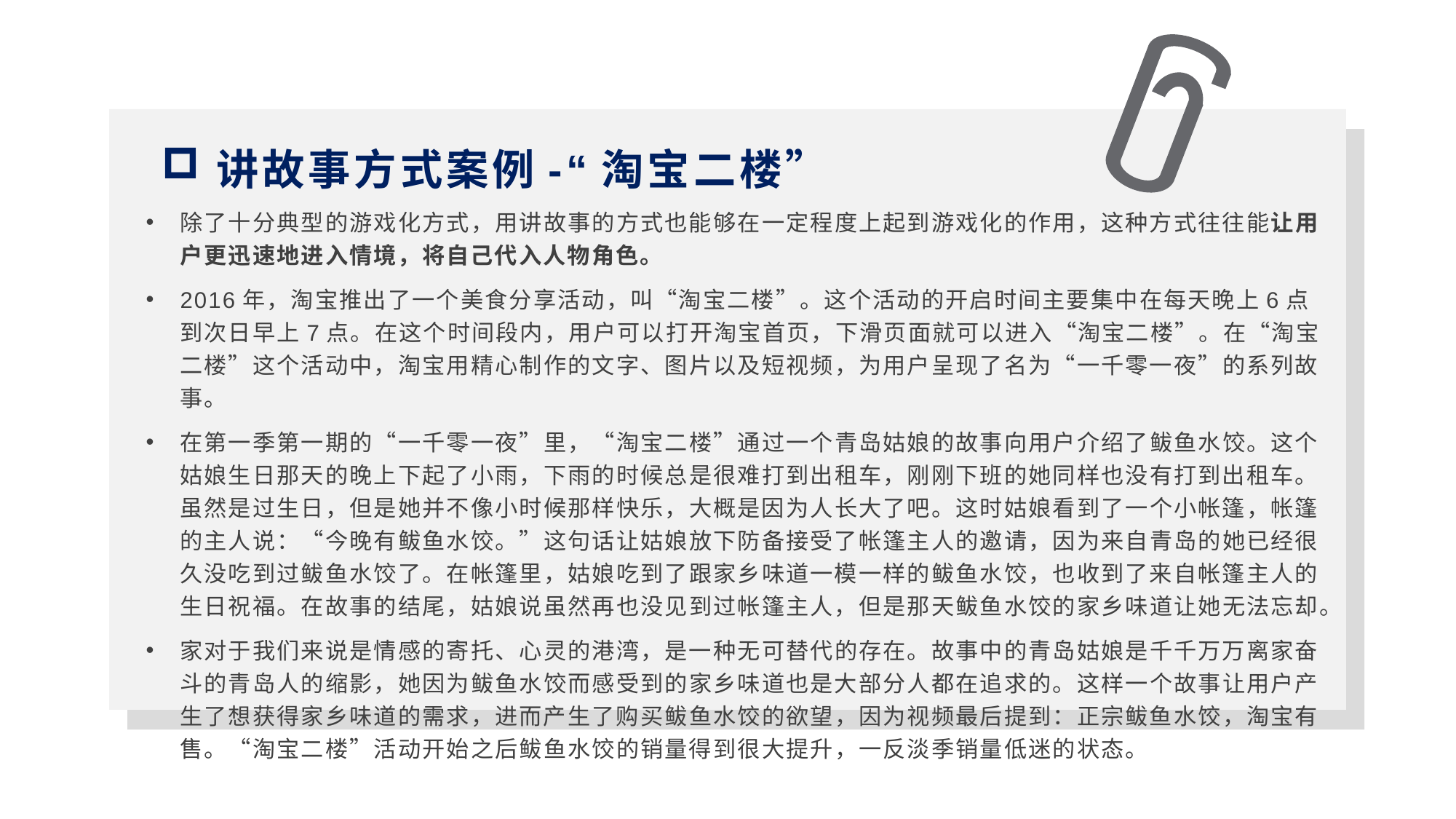

1
讲故事方式案例-“淘宝二楼”
除了十分典型的游戏化方式，用讲故事的方式也能够在一定程度上起到游戏化的作用，这种方式往往能让用户更迅速地进入情境，将自己代入人物角色。
2016年，淘宝推出了一个美食分享活动，叫“淘宝二楼”。这个活动的开启时间主要集中在每天晚上6点到次日早上7点。在这个时间段内，用户可以打开淘宝首页，下滑页面就可以进入“淘宝二楼”。在“淘宝二楼”这个活动中，淘宝用精心制作的文字、图片以及短视频，为用户呈现了名为“一千零一夜”的系列故事。
在第一季第一期的“一千零一夜”里，“淘宝二楼”通过一个青岛姑娘的故事向用户介绍了鲅鱼水饺。这个姑娘生日那天的晚上下起了小雨，下雨的时候总是很难打到出租车，刚刚下班的她同样也没有打到出租车。虽然是过生日，但是她并不像小时候那样快乐，大概是因为人长大了吧。这时姑娘看到了一个小帐篷，帐篷的主人说：“今晚有鲅鱼水饺。”这句话让姑娘放下防备接受了帐篷主人的邀请，因为来自青岛的她已经很久没吃到过鲅鱼水饺了。在帐篷里，姑娘吃到了跟家乡味道一模一样的鲅鱼水饺，也收到了来自帐篷主人的生日祝福。在故事的结尾，姑娘说虽然再也没见到过帐篷主人，但是那天鲅鱼水饺的家乡味道让她无法忘却。
家对于我们来说是情感的寄托、心灵的港湾，是一种无可替代的存在。故事中的青岛姑娘是千千万万离家奋斗的青岛人的缩影，她因为鲅鱼水饺而感受到的家乡味道也是大部分人都在追求的。这样一个故事让用户产生了想获得家乡味道的需求，进而产生了购买鲅鱼水饺的欲望，因为视频最后提到：正宗鲅鱼水饺，淘宝有售。“淘宝二楼”活动开始之后鲅鱼水饺的销量得到很大提升，一反淡季销量低迷的状态。